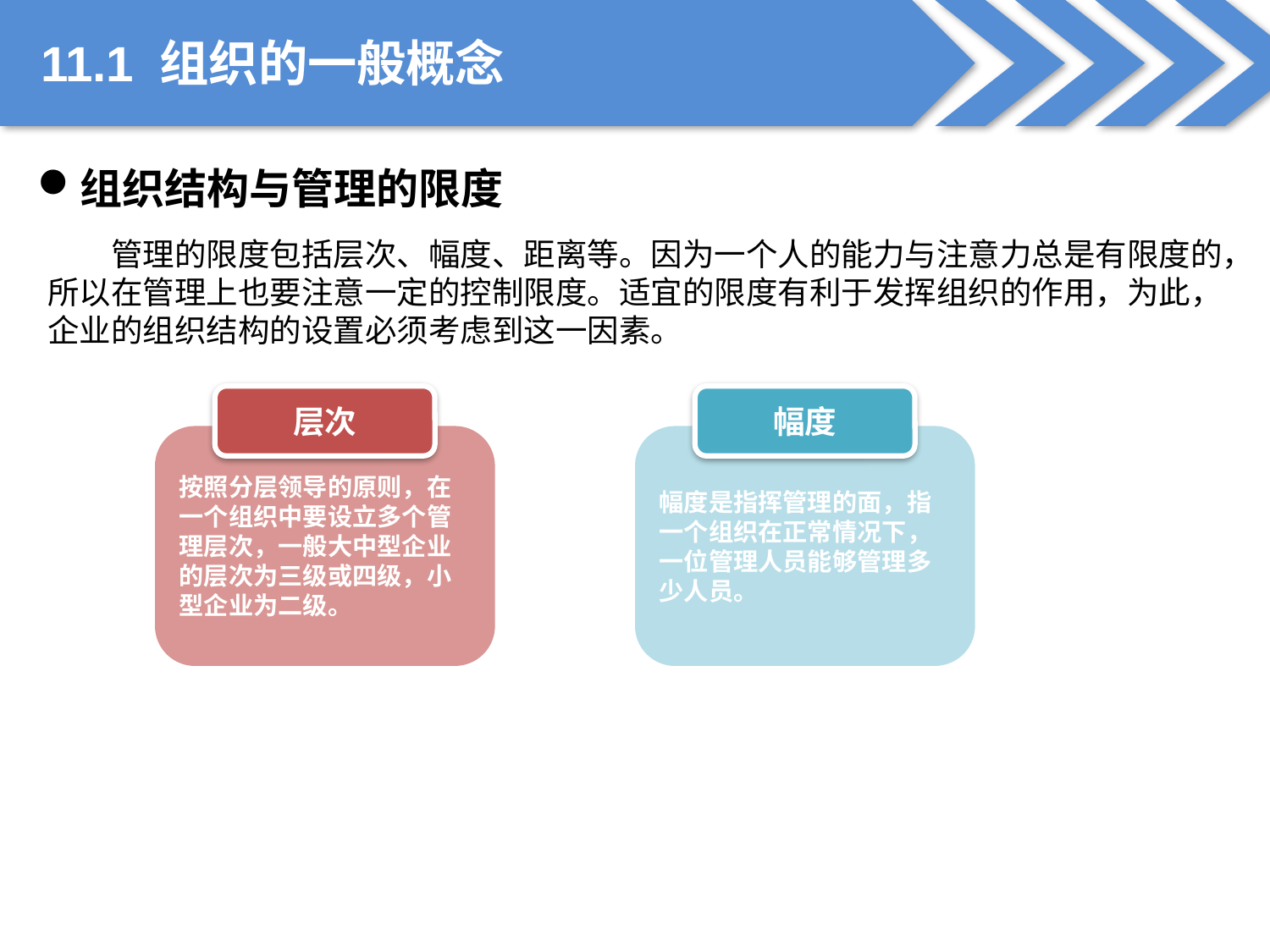

11.1 组织的一般概念
组织结构与管理的限度
管理的限度包括层次、幅度、距离等。因为一个人的能力与注意力总是有限度的，所以在管理上也要注意一定的控制限度。适宜的限度有利于发挥组织的作用，为此，企业的组织结构的设置必须考虑到这一因素。
层次
幅度
按照分层领导的原则，在一个组织中要设立多个管理层次，一般大中型企业的层次为三级或四级，小型企业为二级。
幅度是指挥管理的面，指一个组织在正常情况下，一位管理人员能够管理多少人员。